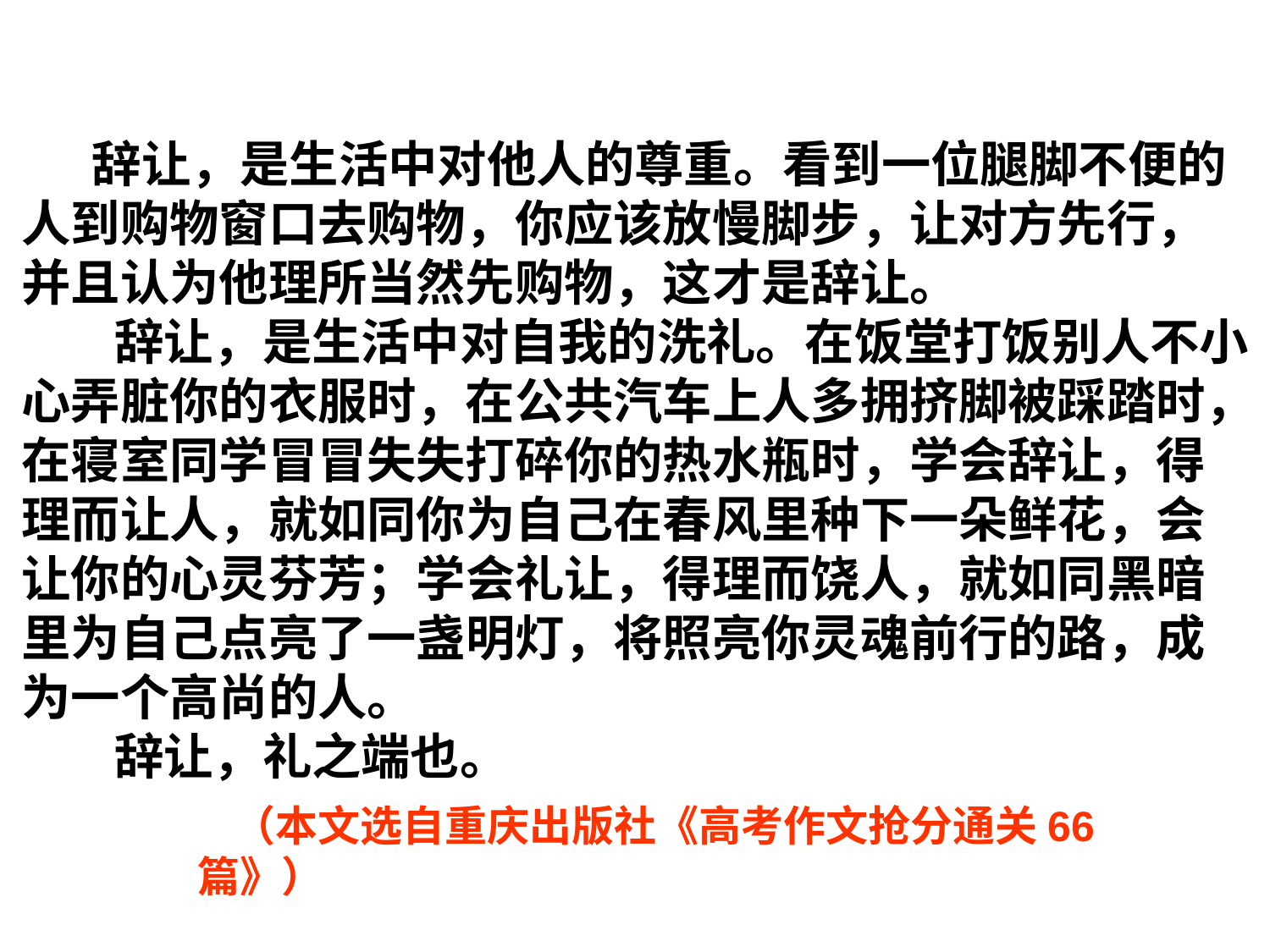

辞让，是生活中对他人的尊重。看到一位腿脚不便的人到购物窗口去购物，你应该放慢脚步，让对方先行，并且认为他理所当然先购物，这才是辞让。
    辞让，是生活中对自我的洗礼。在饭堂打饭别人不小心弄脏你的衣服时，在公共汽车上人多拥挤脚被踩踏时，在寝室同学冒冒失失打碎你的热水瓶时，学会辞让，得理而让人，就如同你为自己在春风里种下一朵鲜花，会让你的心灵芬芳；学会礼让，得理而饶人，就如同黑暗里为自己点亮了一盏明灯，将照亮你灵魂前行的路，成为一个高尚的人。
    辞让，礼之端也。

（本文选自重庆出版社《高考作文抢分通关66篇》）